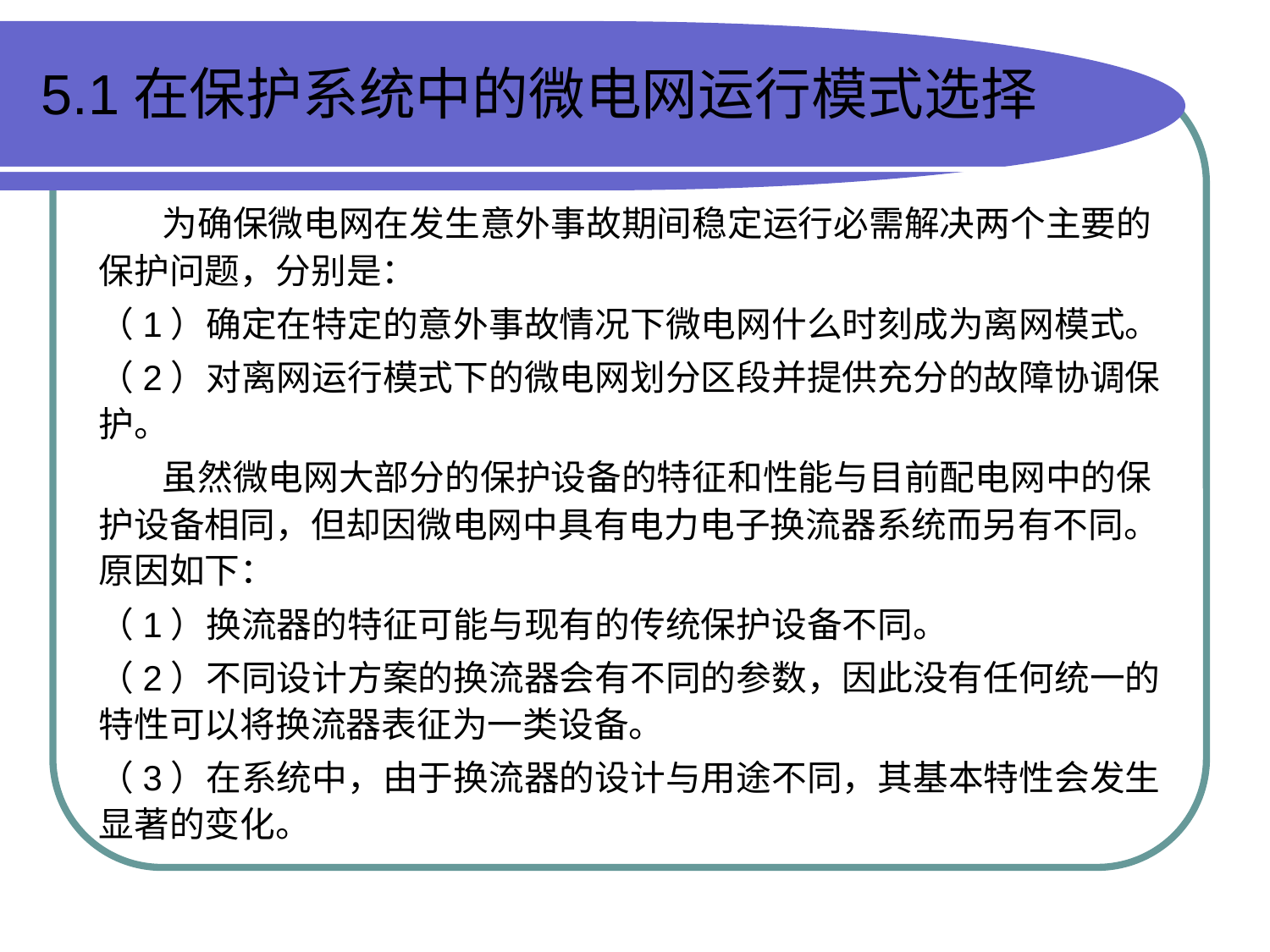

# 5.1在保护系统中的微电网运行模式选择
       为确保微电网在发生意外事故期间稳定运行必需解决两个主要的保护问题，分别是：
（1）确定在特定的意外事故情况下微电网什么时刻成为离网模式。
（2）对离网运行模式下的微电网划分区段并提供充分的故障协调保护。
       虽然微电网大部分的保护设备的特征和性能与目前配电网中的保护设备相同，但却因微电网中具有电力电子换流器系统而另有不同。原因如下：
（1）换流器的特征可能与现有的传统保护设备不同。
（2）不同设计方案的换流器会有不同的参数，因此没有任何统一的特性可以将换流器表征为一类设备。
（3）在系统中，由于换流器的设计与用途不同，其基本特性会发生显著的变化。
73